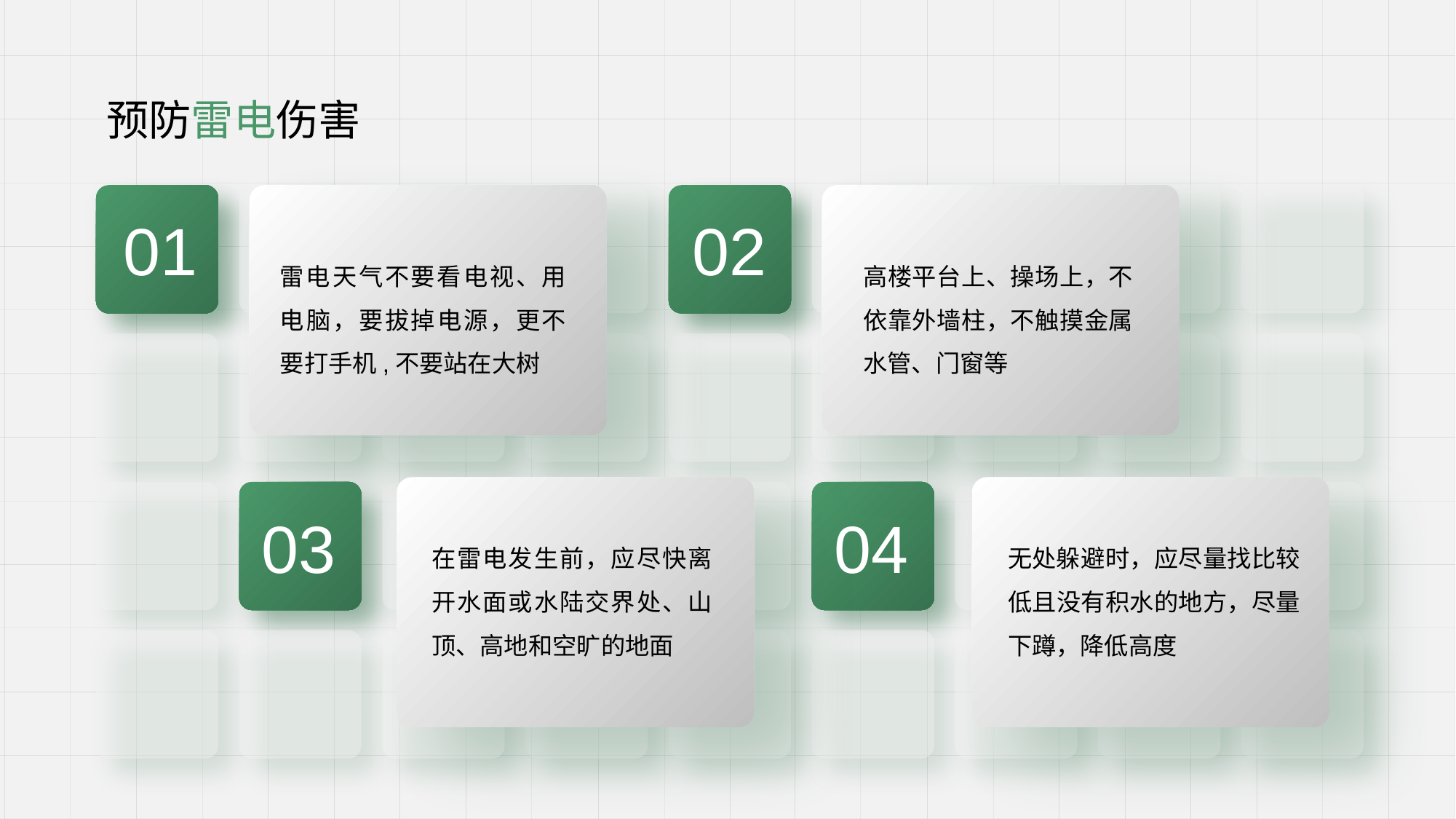

预防雷电伤害

01
02
雷电天气不要看电视、用电脑，要拔掉电源，更不要打手机,不要站在大树
高楼平台上、操场上，不依靠外墙柱，不触摸金属水管、门窗等

03
04
在雷电发生前，应尽快离开水面或水陆交界处、山顶、高地和空旷的地面
无处躲避时，应尽量找比较低且没有积水的地方，尽量下蹲，降低高度